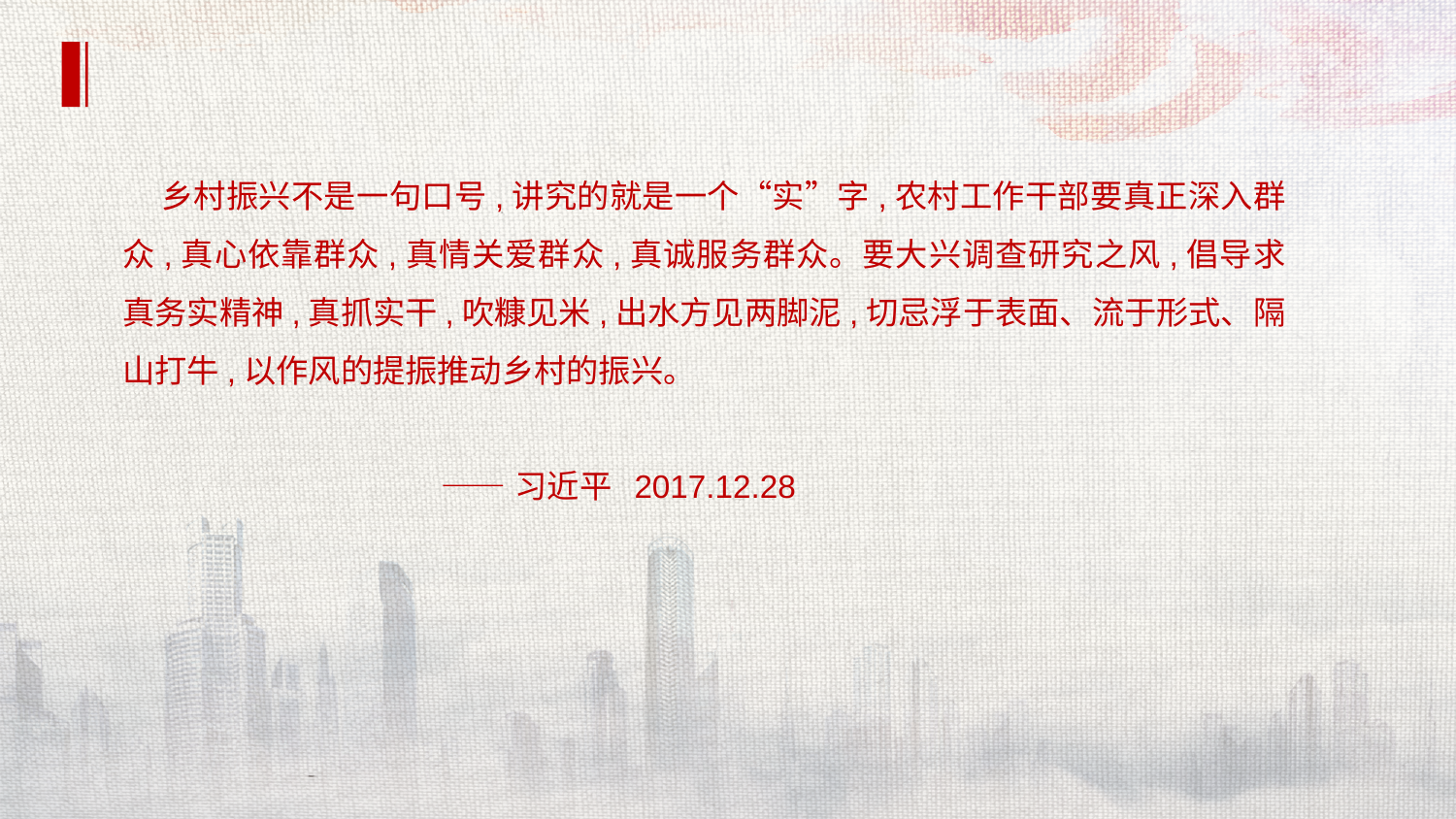

乡村振兴不是一句口号,讲究的就是一个“实”字,农村工作干部要真正深入群众,真心依靠群众,真情关爱群众,真诚服务群众。要大兴调查研究之风,倡导求真务实精神,真抓实干,吹糠见米,出水方见两脚泥,切忌浮于表面、流于形式、隔山打牛,以作风的提振推动乡村的振兴。

                                            ——习近平  2017.12.28